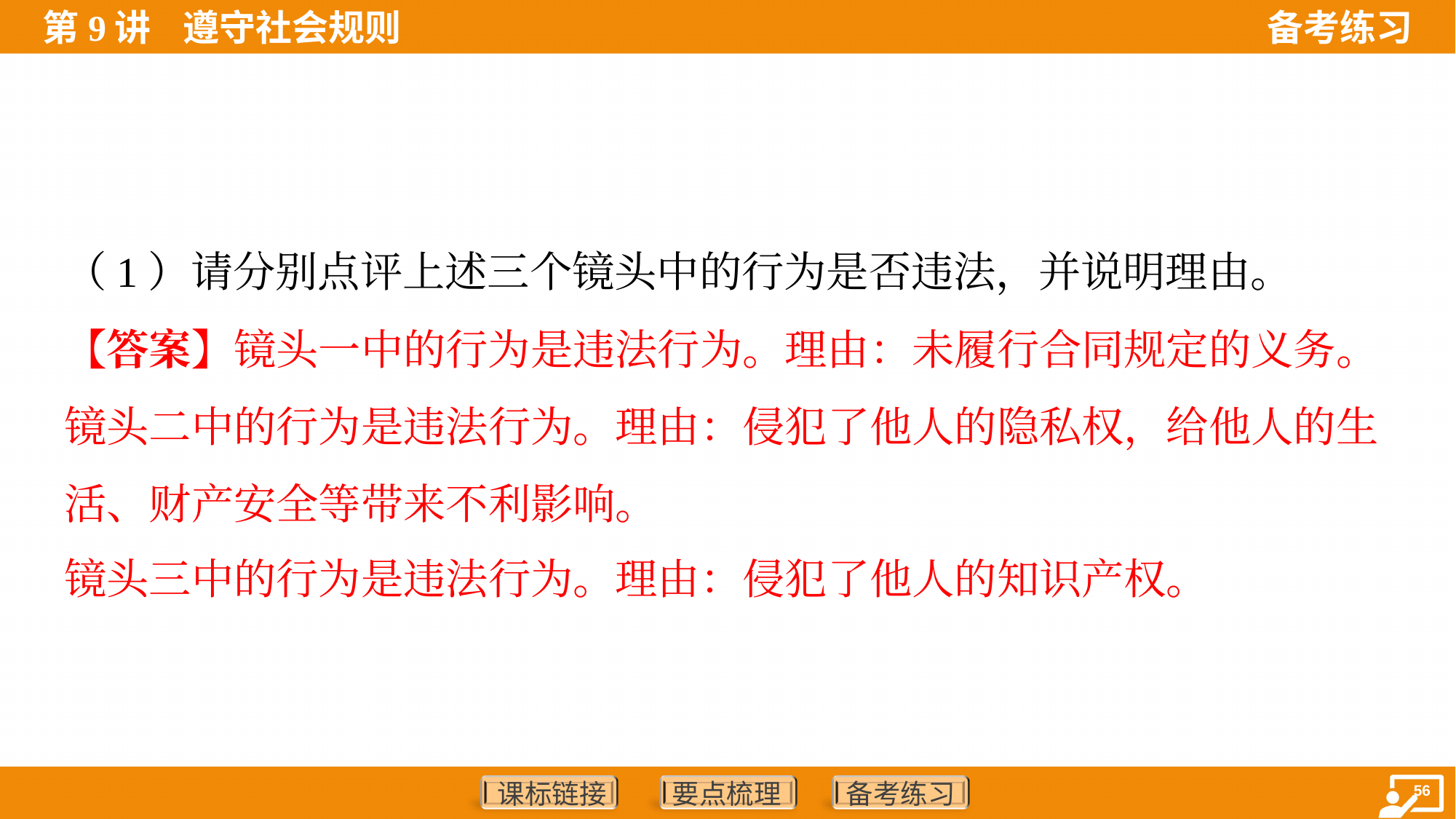

（1）请分别点评上述三个镜头中的行为是否违法，并说明理由。
【答案】镜头一中的行为是违法行为。理由：未履行合同规定的义务。
镜头二中的行为是违法行为。理由：侵犯了他人的隐私权，给他人的生
活、财产安全等带来不利影响。
镜头三中的行为是违法行为。理由：侵犯了他人的知识产权。